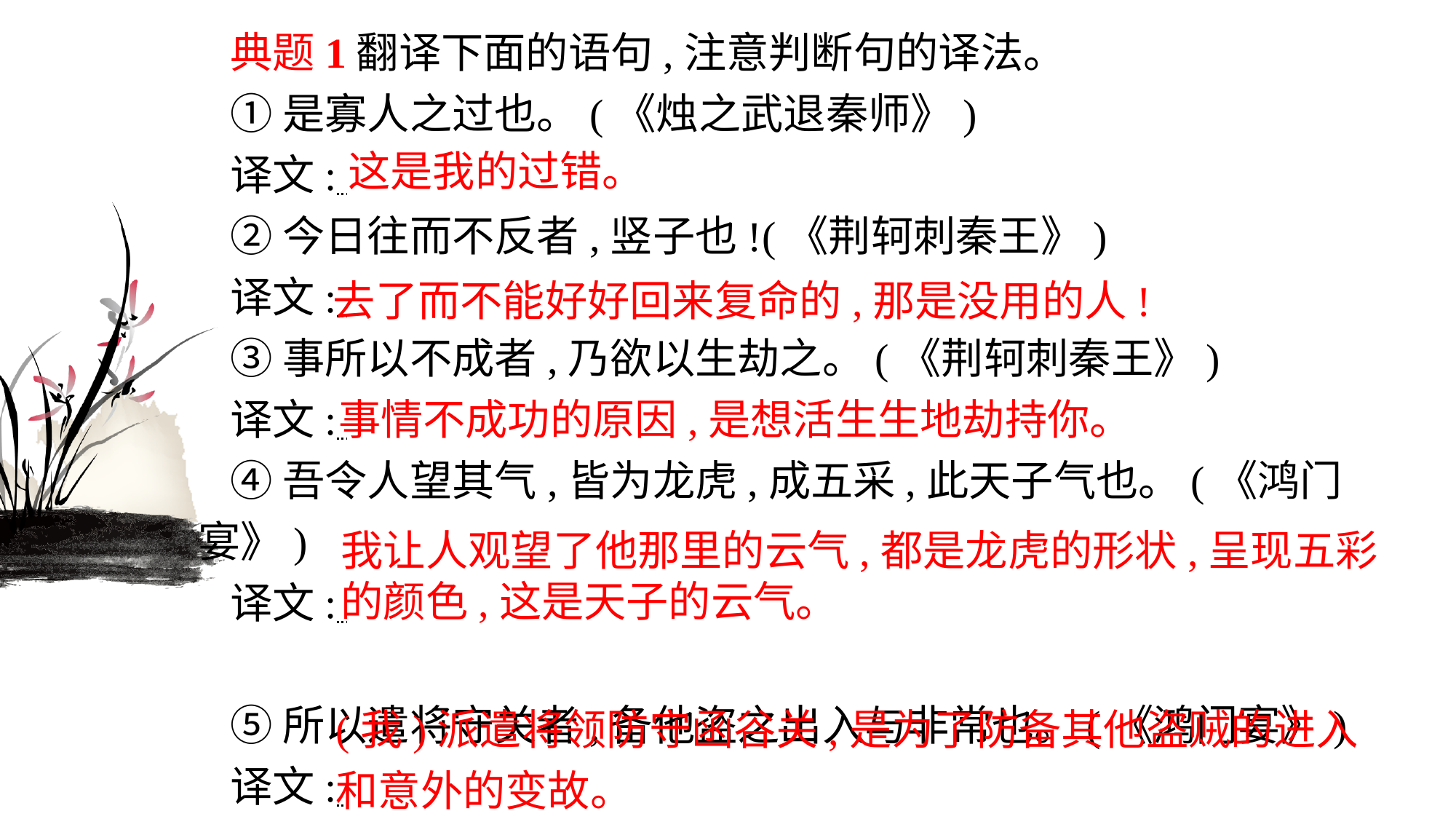

典题1翻译下面的语句,注意判断句的译法。
①是寡人之过也。(《烛之武退秦师》)
译文:
②今日往而不反者,竖子也!(《荆轲刺秦王》)
译文:
③事所以不成者,乃欲以生劫之。(《荆轲刺秦王》)
译文:
④吾令人望其气,皆为龙虎,成五采,此天子气也。(《鸿门宴》)
译文:

⑤所以遣将守关者,备他盗之出入与非常也。(《鸿门宴》)
译文:
这是我的过错。
去了而不能好好回来复命的,那是没用的人!
事情不成功的原因,是想活生生地劫持你。
我让人观望了他那里的云气,都是龙虎的形状,呈现五彩
的颜色,这是天子的云气。
(我)派遣将领防守函谷关,是为了防备其他盗贼的进入
和意外的变故。